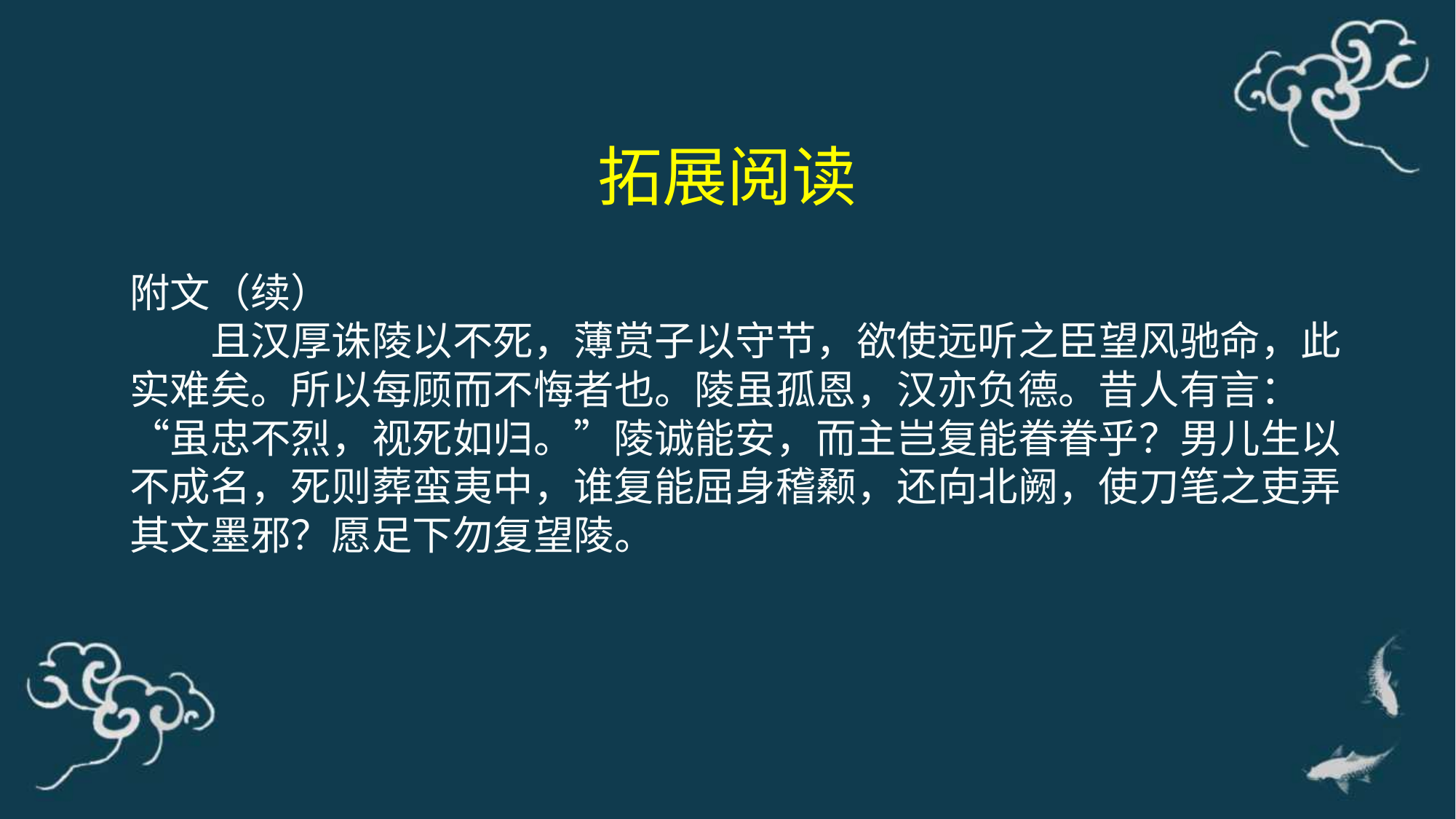

拓展阅读
附文（续）
且汉厚诛陵以不死，薄赏子以守节，欲使远听之臣望风驰命，此实难矣。所以每顾而不悔者也。陵虽孤恩，汉亦负德。昔人有言：“虽忠不烈，视死如归。”陵诚能安，而主岂复能眷眷乎？男儿生以不成名，死则葬蛮夷中，谁复能屈身稽颡，还向北阙，使刀笔之吏弄其文墨邪？愿足下勿复望陵。